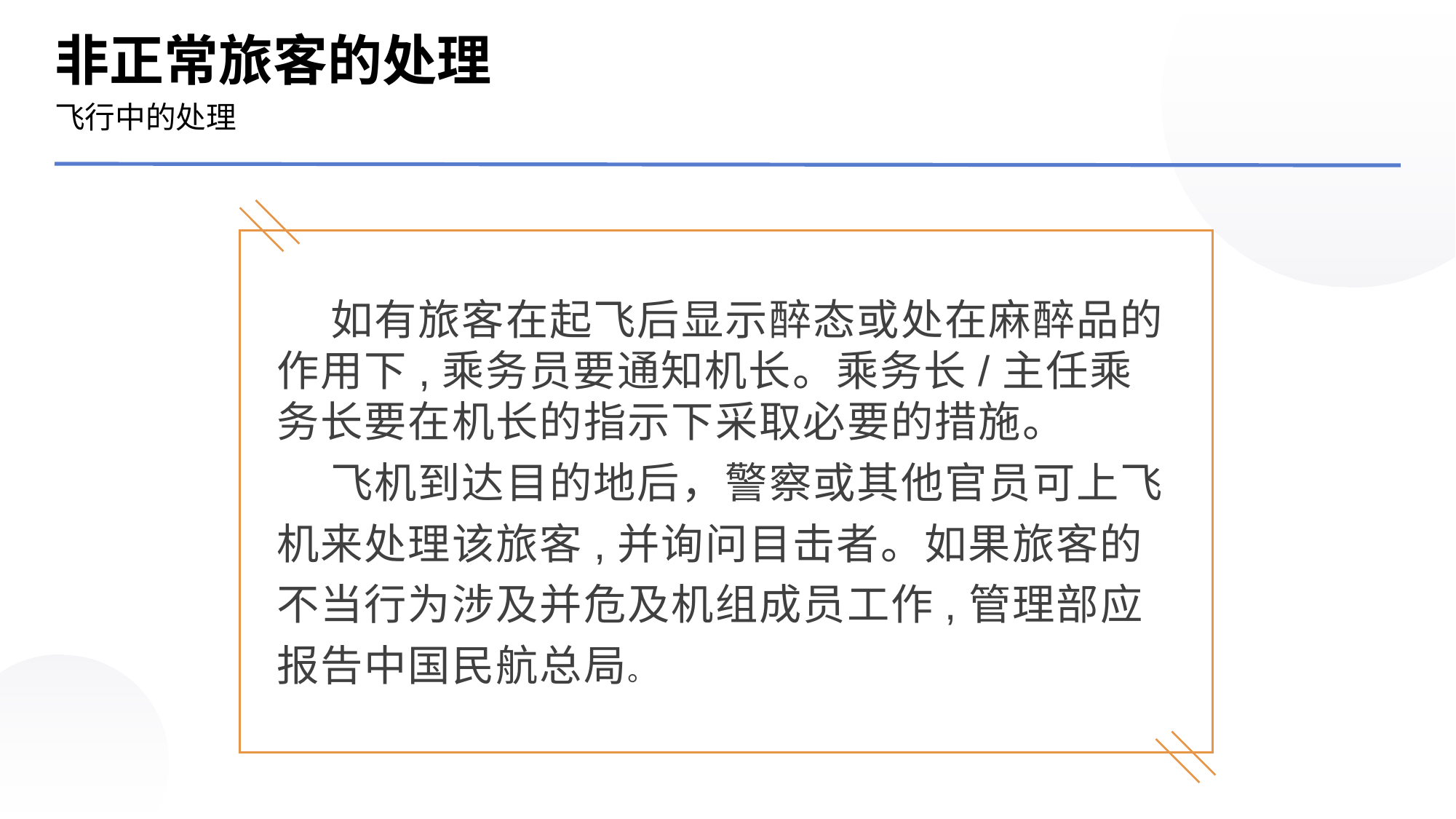

非正常旅客的处理
飞行中的处理

    如有旅客在起飞后显示醉态或处在麻醉品的作用下,乘务员要通知机长。乘务长/主任乘务长要在机长的指示下采取必要的措施。
    飞机到达目的地后，警察或其他官员可上飞机来处理该旅客,并询问目击者。如果旅客的不当行为涉及并危及机组成员工作,管理部应报告中国民航总局。